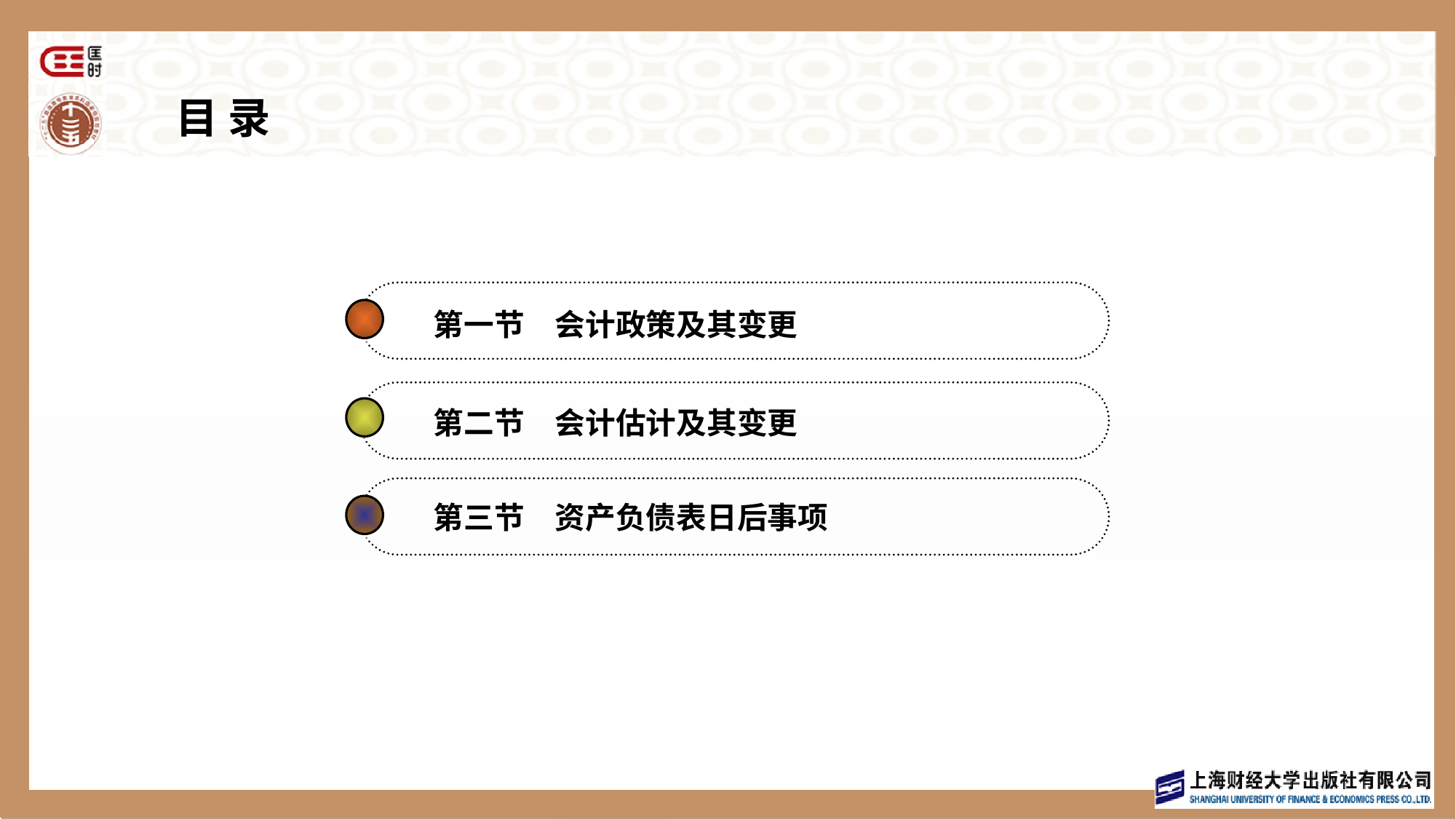

目 录

第一节　会计政策及其变更

第二节　会计估计及其变更

第三节　资产负债表日后事项